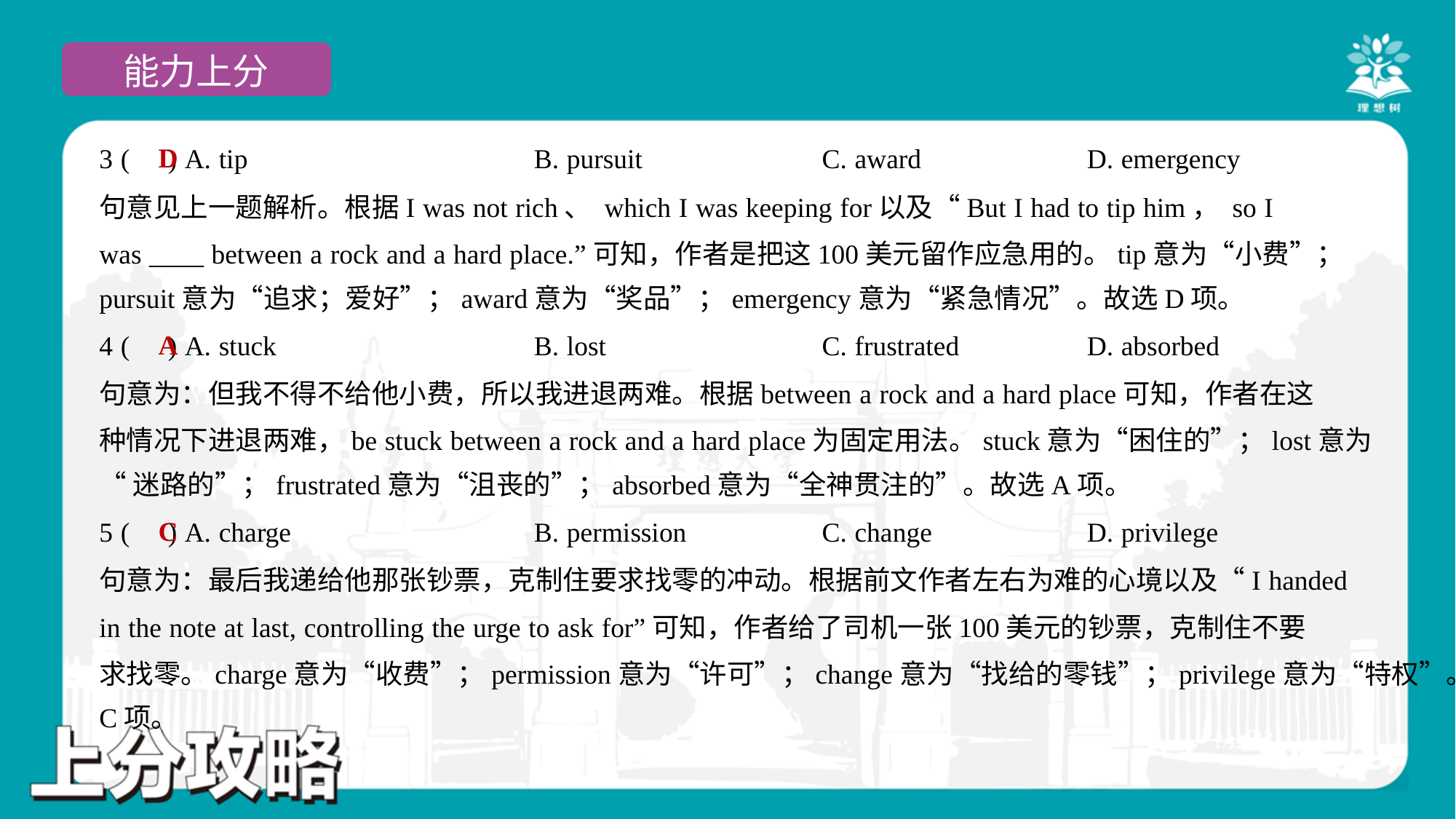

D
3 (     ) A. tip	B. pursuit	C. award	D. emergency
句意见上一题解析。根据I was not rich、 which I was keeping for以及“But I had to tip him， so I
was ____ between a rock and a hard place.”可知，作者是把这100美元留作应急用的。tip意为“小费”；
pursuit意为“追求；爱好”；award意为“奖品”；emergency意为“紧急情况”。故选D项。
A
4 (     ) A. stuck	B. lost	C. frustrated	D. absorbed
句意为：但我不得不给他小费，所以我进退两难。根据between a rock and a hard place可知，作者在这
种情况下进退两难，be stuck between a rock and a hard place为固定用法。stuck意为“困住的”；lost意为
“迷路的”；frustrated意为“沮丧的”；absorbed意为“全神贯注的”。故选A项。
C
5 (     ) A. charge	B. permission	C. change	D. privilege
句意为：最后我递给他那张钞票，克制住要求找零的冲动。根据前文作者左右为难的心境以及“I handed
in the note at last, controlling the urge to ask for”可知，作者给了司机一张100美元的钞票，克制住不要
求找零。charge意为“收费”；permission意为“许可”；change意为“找给的零钱”；privilege意为“特权”。故选
C项。